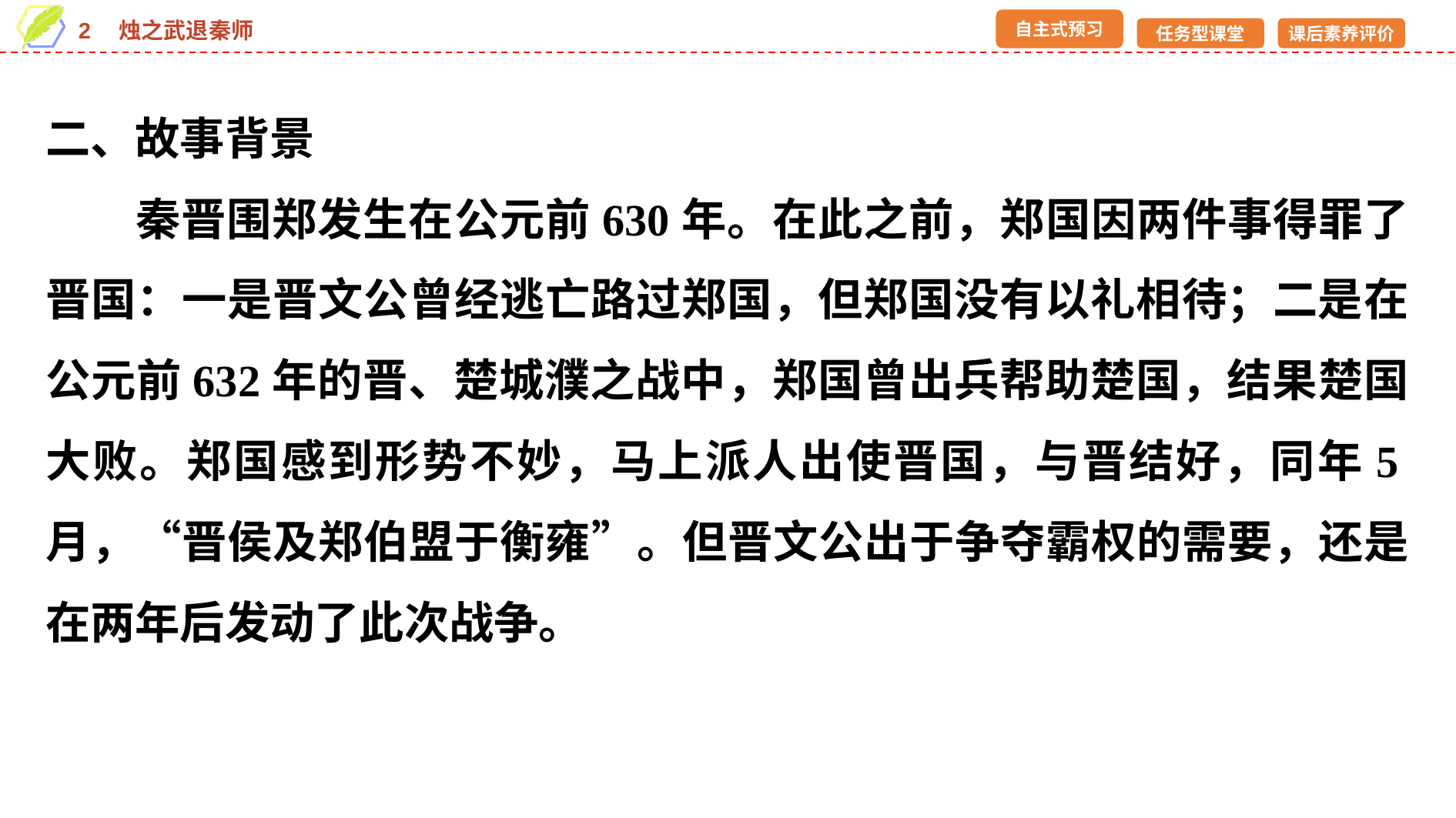

二、故事背景
秦晋围郑发生在公元前630年。在此之前，郑国因两件事得罪了晋国：一是晋文公曾经逃亡路过郑国，但郑国没有以礼相待；二是在公元前632年的晋、楚城濮之战中，郑国曾出兵帮助楚国，结果楚国大败。郑国感到形势不妙，马上派人出使晋国，与晋结好，同年5月，“晋侯及郑伯盟于衡雍”。但晋文公出于争夺霸权的需要，还是在两年后发动了此次战争。